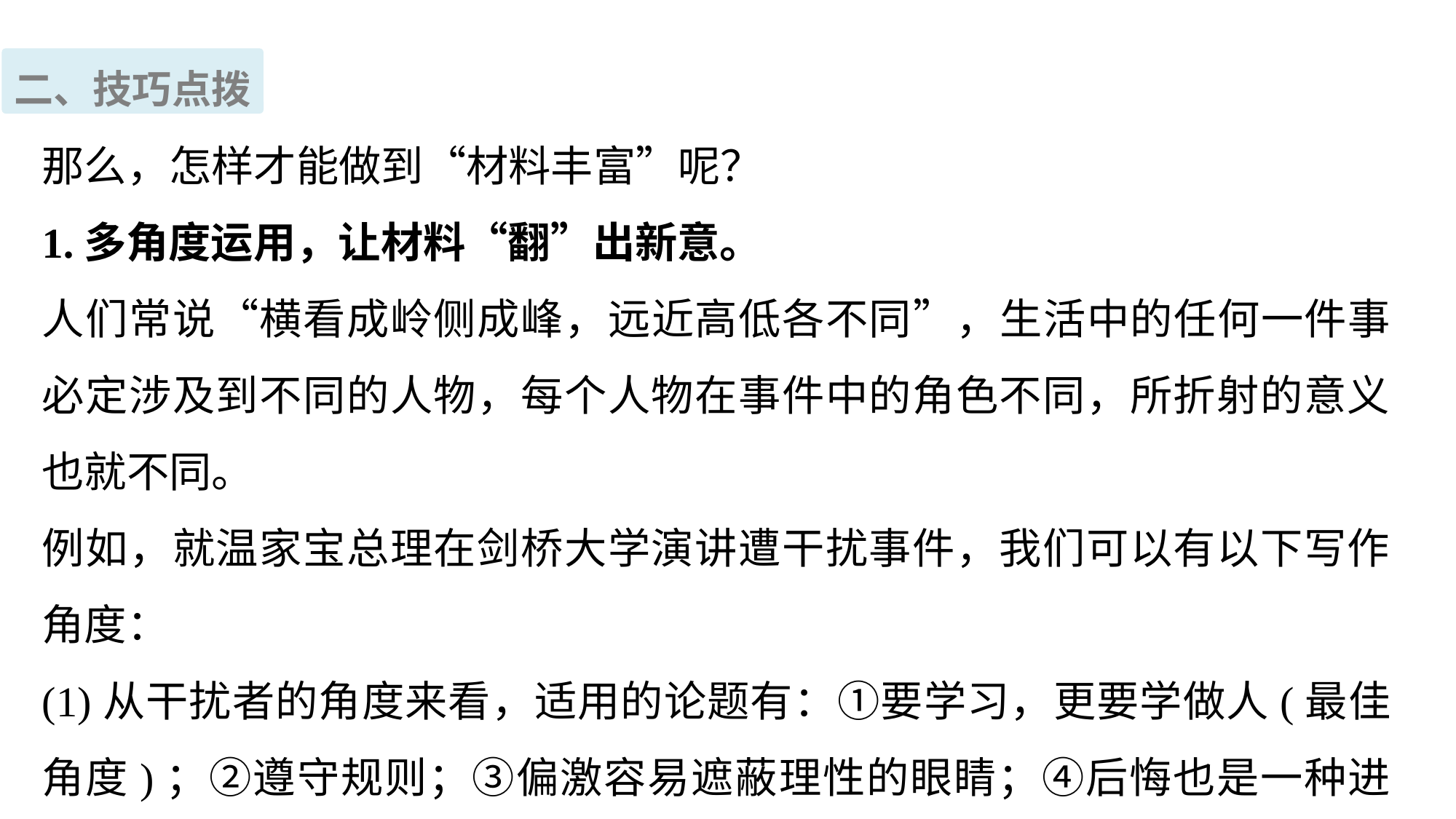

二、技巧点拨
那么，怎样才能做到“材料丰富”呢？
1.多角度运用，让材料“翻”出新意。
人们常说“横看成岭侧成峰，远近高低各不同”，生活中的任何一件事必定涉及到不同的人物，每个人物在事件中的角色不同，所折射的意义也就不同。
例如，就温家宝总理在剑桥大学演讲遭干扰事件，我们可以有以下写作角度：
(1)从干扰者的角度来看，适用的论题有：①要学习，更要学做人(最佳角度)；②遵守规则；③偏激容易遮蔽理性的眼睛；④后悔也是一种进步。